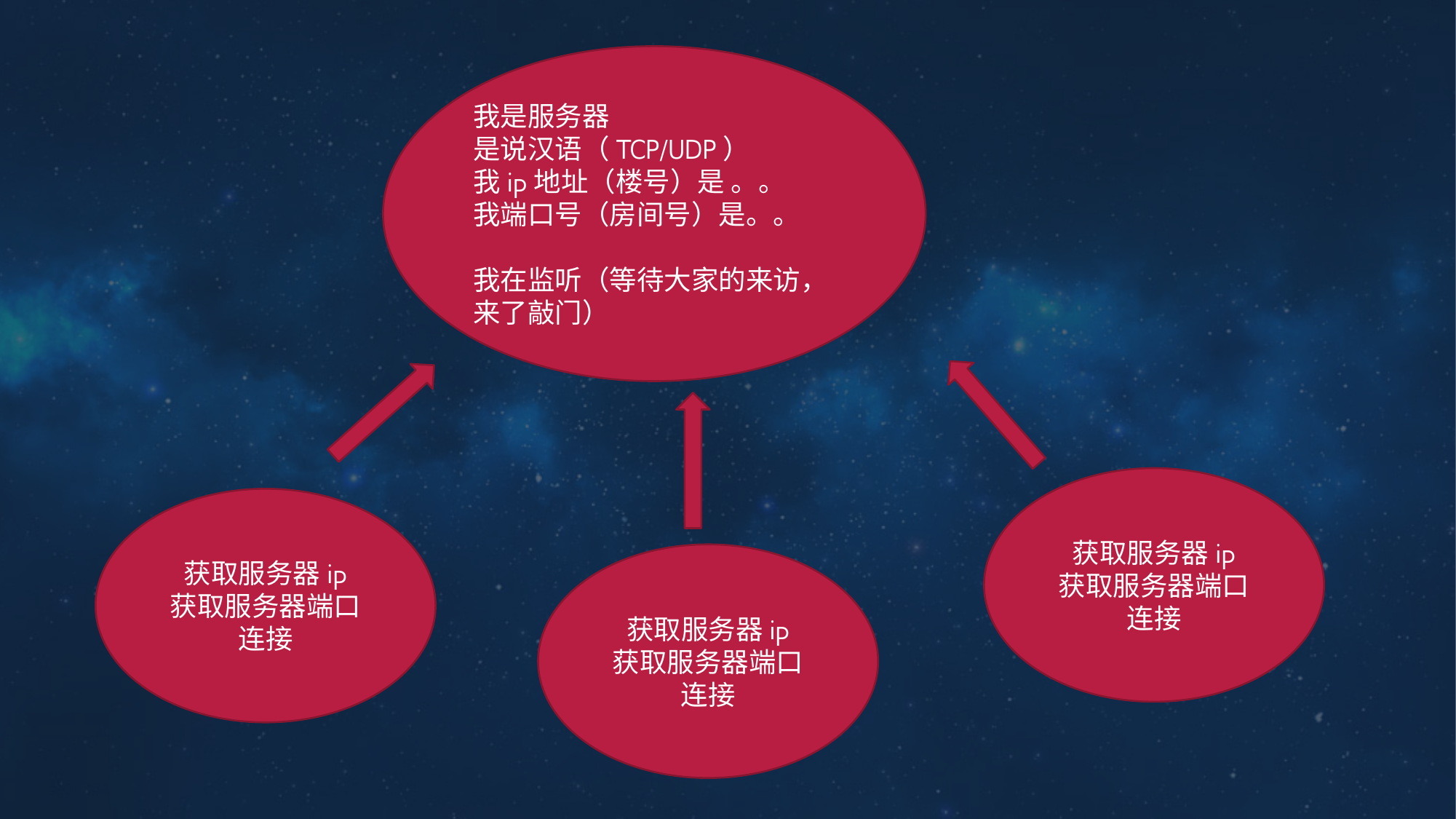

我是服务器
是说汉语（TCP/UDP）
我ip地址（楼号）是 。。
我端口号（房间号）是。。

我在监听（等待大家的来访，来了敲门）

获取服务器ip
获取服务器端口
连接
获取服务器ip
获取服务器端口
连接
获取服务器ip
获取服务器端口
连接